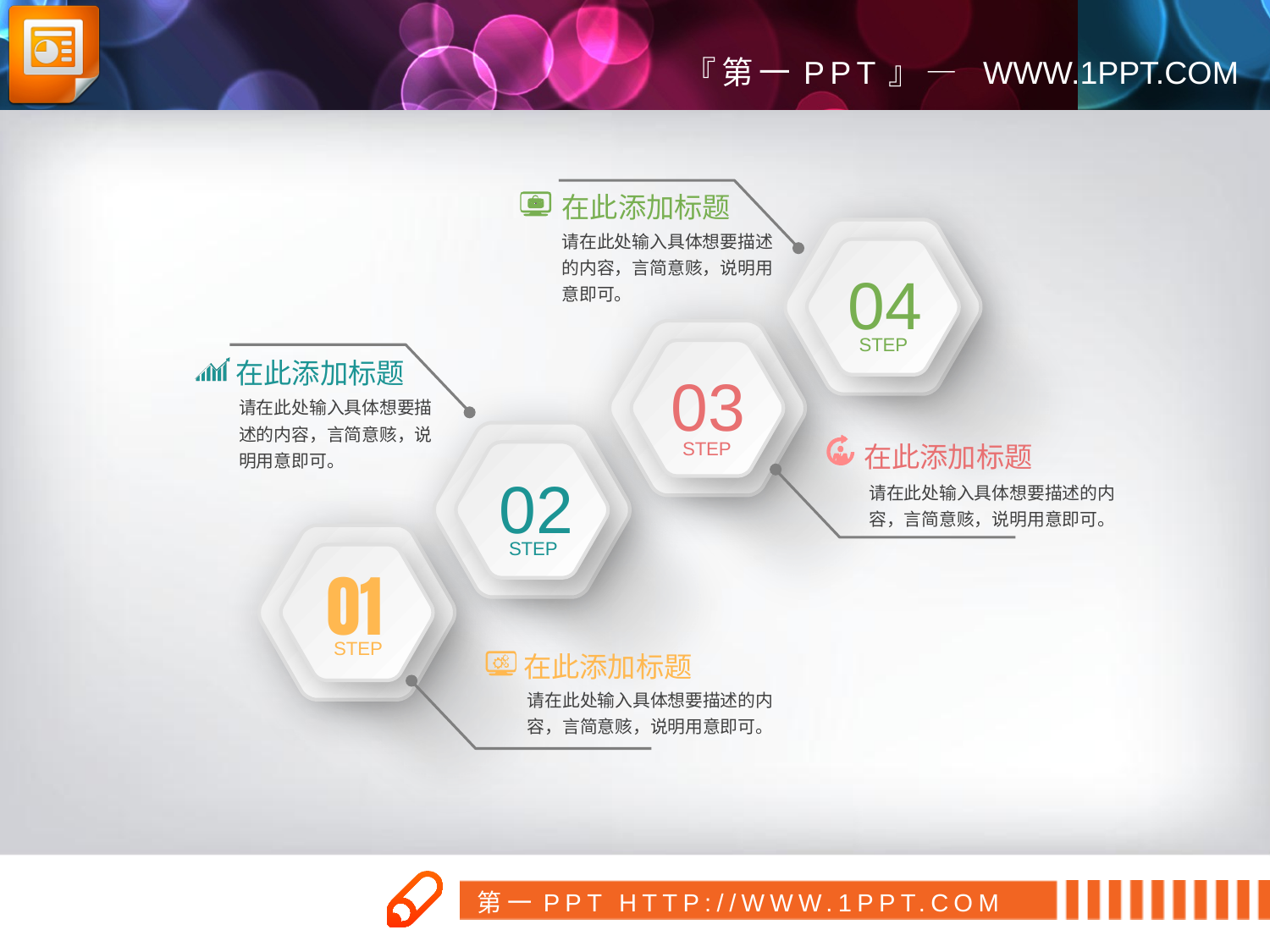

在此添加标题

04
STEP
请在此处输入具体想要描述的内容，言简意赅，说明用意即可。

03
STEP

在此添加标题

请在此处输入具体想要描述的内容，言简意赅，说明用意即可。

02
STEP
在此添加标题

请在此处输入具体想要描述的内容，言简意赅，说明用意即可。

01
STEP
在此添加标题

请在此处输入具体想要描述的内容，言简意赅，说明用意即可。